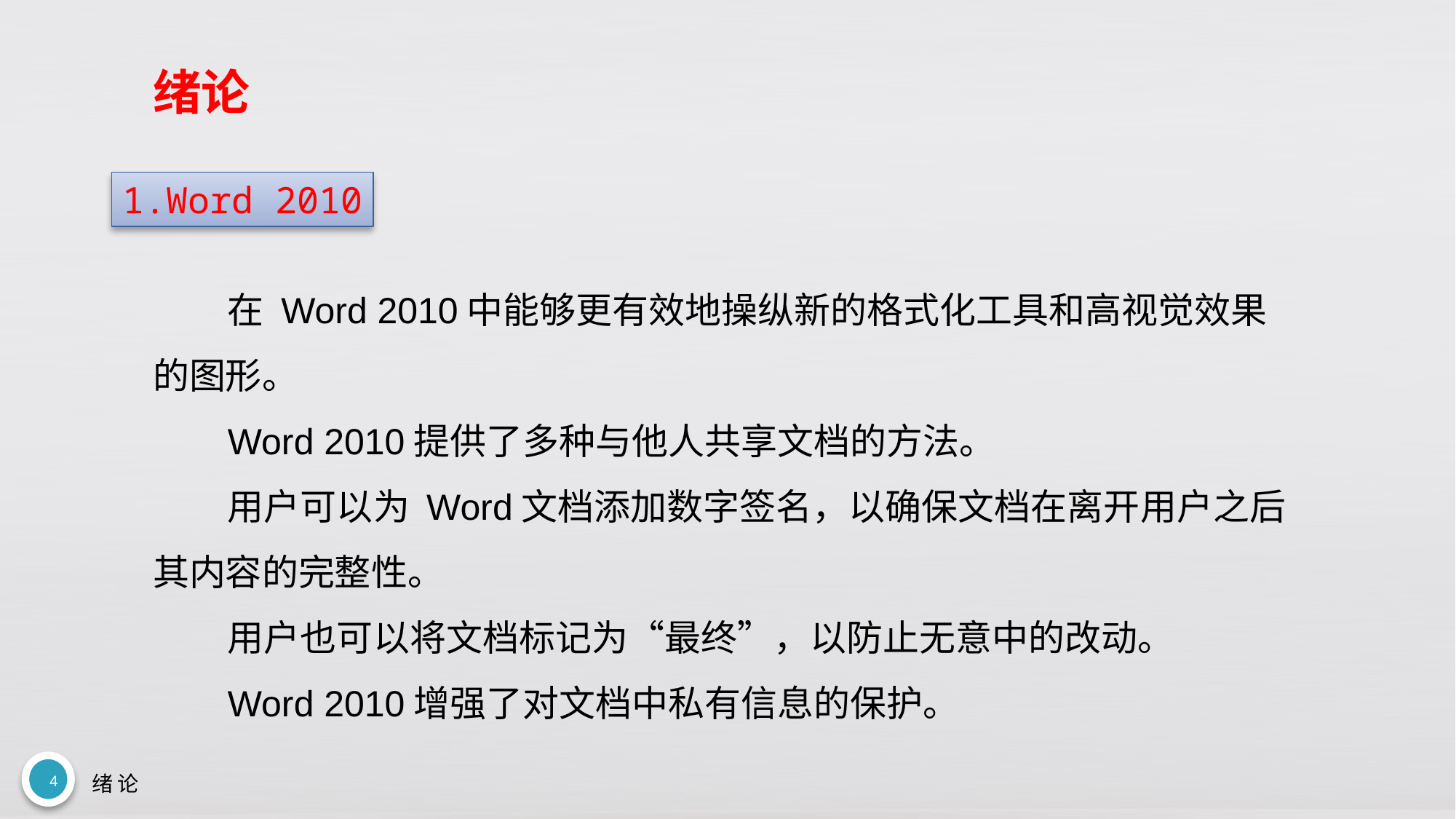

# 绪论
1.Word 2010
在 Word 2010中能够更有效地操纵新的格式化工具和高视觉效果的图形。
Word 2010提供了多种与他人共享文档的方法。
用户可以为 Word文档添加数字签名，以确保文档在离开用户之后其内容的完整性。
用户也可以将文档标记为“最终”，以防止无意中的改动。
Word 2010增强了对文档中私有信息的保护。
4